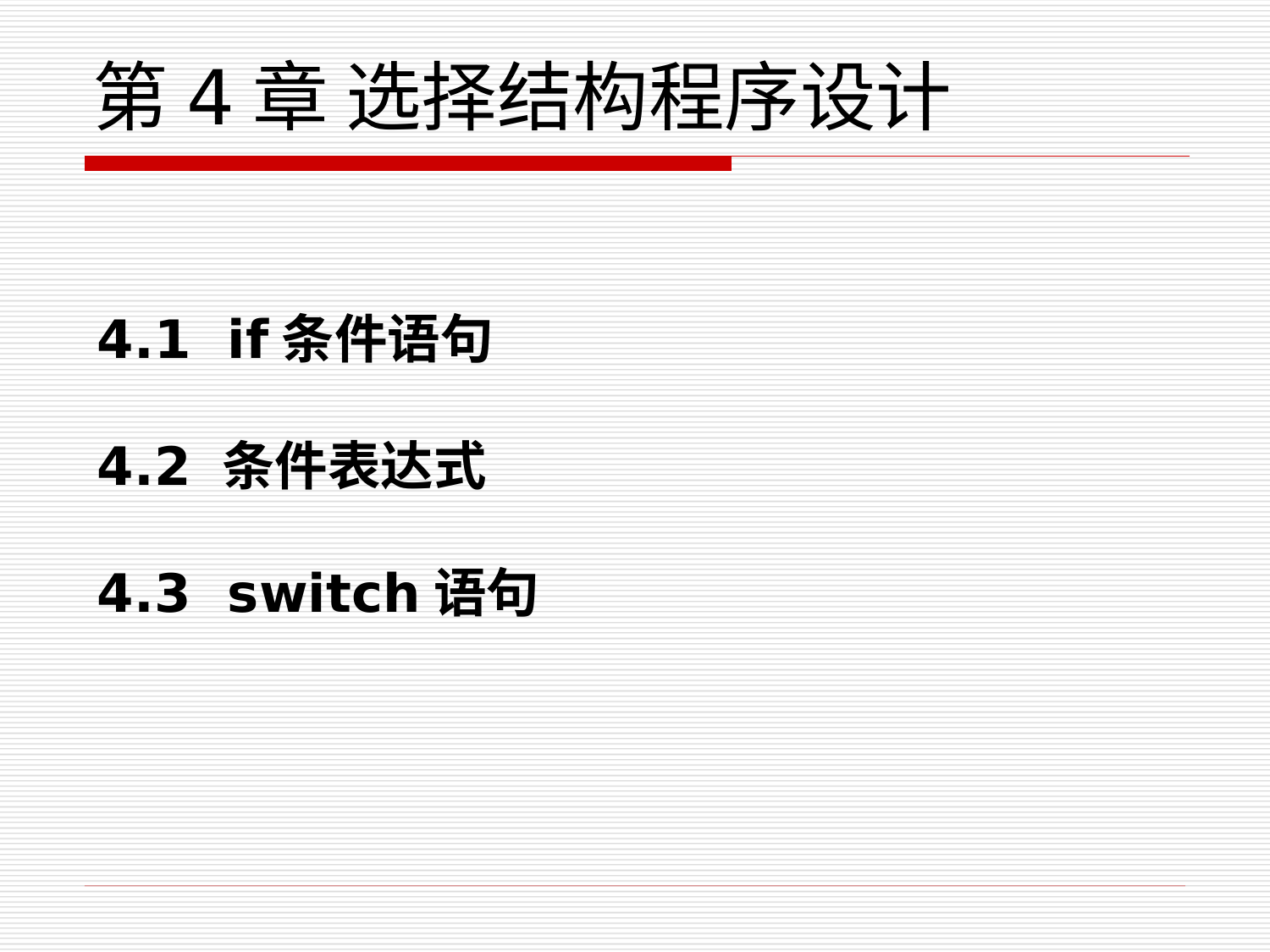

# 第4章 选择结构程序设计
4.1  if条件语句
4.2 条件表达式
4.3  switch语句